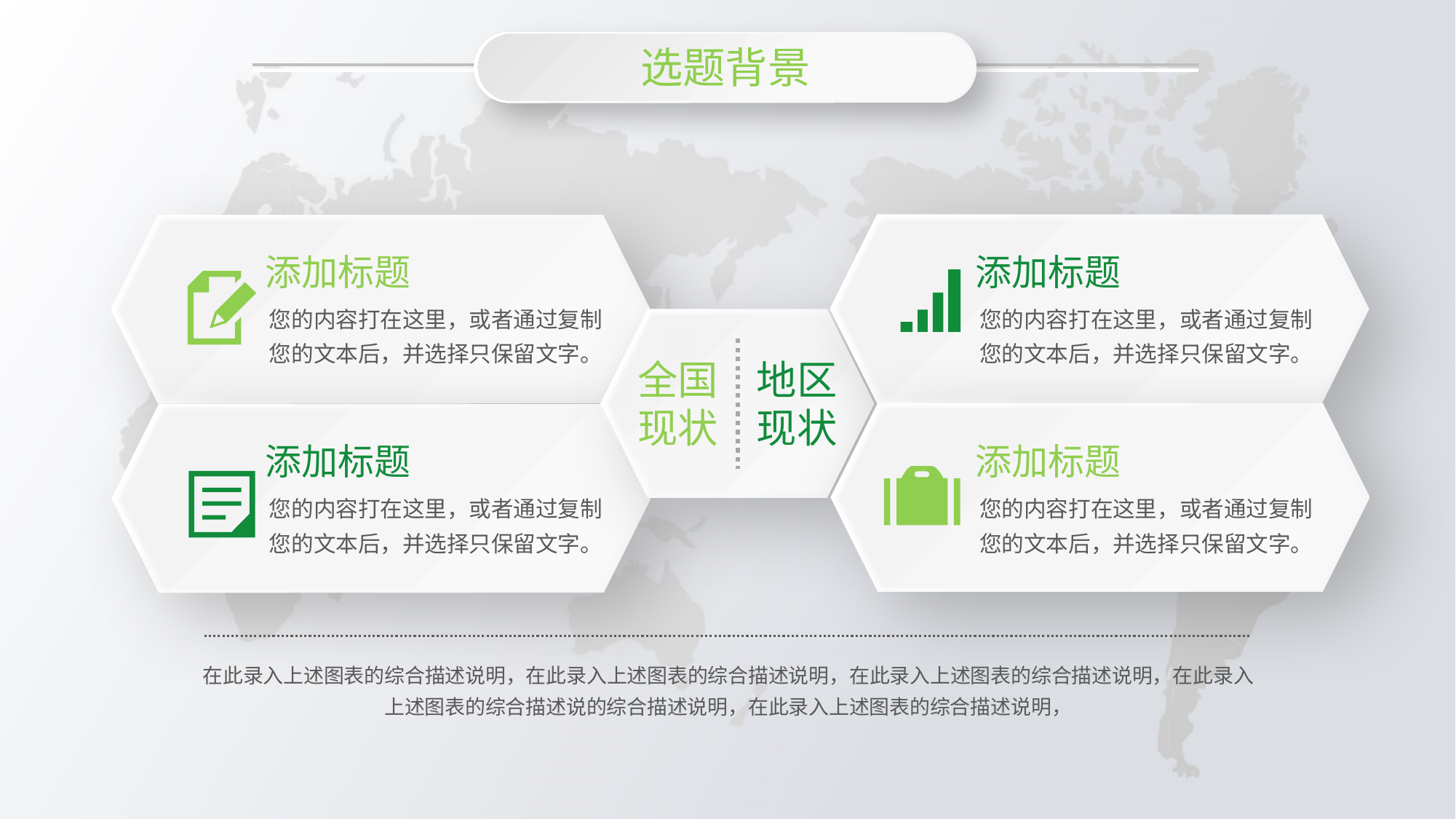

选题背景

添加标题
您的内容打在这里，或者通过复制您的文本后，并选择只保留文字。
添加标题
您的内容打在这里，或者通过复制您的文本后，并选择只保留文字。

全国现状
地区现状

添加标题
您的内容打在这里，或者通过复制您的文本后，并选择只保留文字。
添加标题
您的内容打在这里，或者通过复制您的文本后，并选择只保留文字。

在此录入上述图表的综合描述说明，在此录入上述图表的综合描述说明，在此录入上述图表的综合描述说明，在此录入上述图表的综合描述说的综合描述说明，在此录入上述图表的综合描述说明，